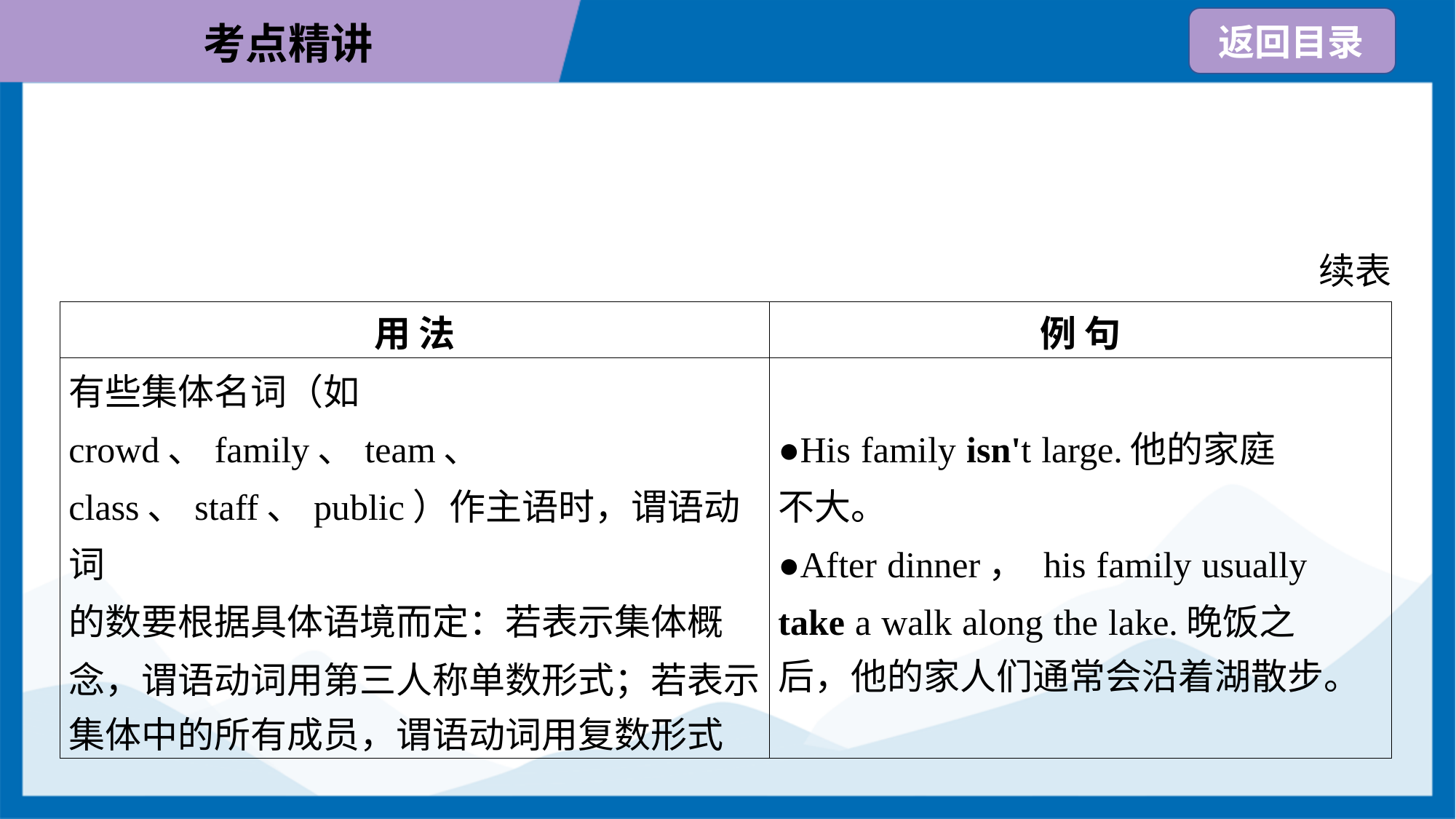

续表
| 用 法 | 例 句 |
| --- | --- |
| 有些集体名词（如crowd、family、team、 class、staff、public）作主语时，谓语动词 的数要根据具体语境而定：若表示集体概 念，谓语动词用第三人称单数形式；若表示 集体中的所有成员，谓语动词用复数形式 | ●His family isn't large.他的家庭 不大。 ●After dinner， his family usually take a walk along the lake.晚饭之 后，他的家人们通常会沿着湖散步。 |